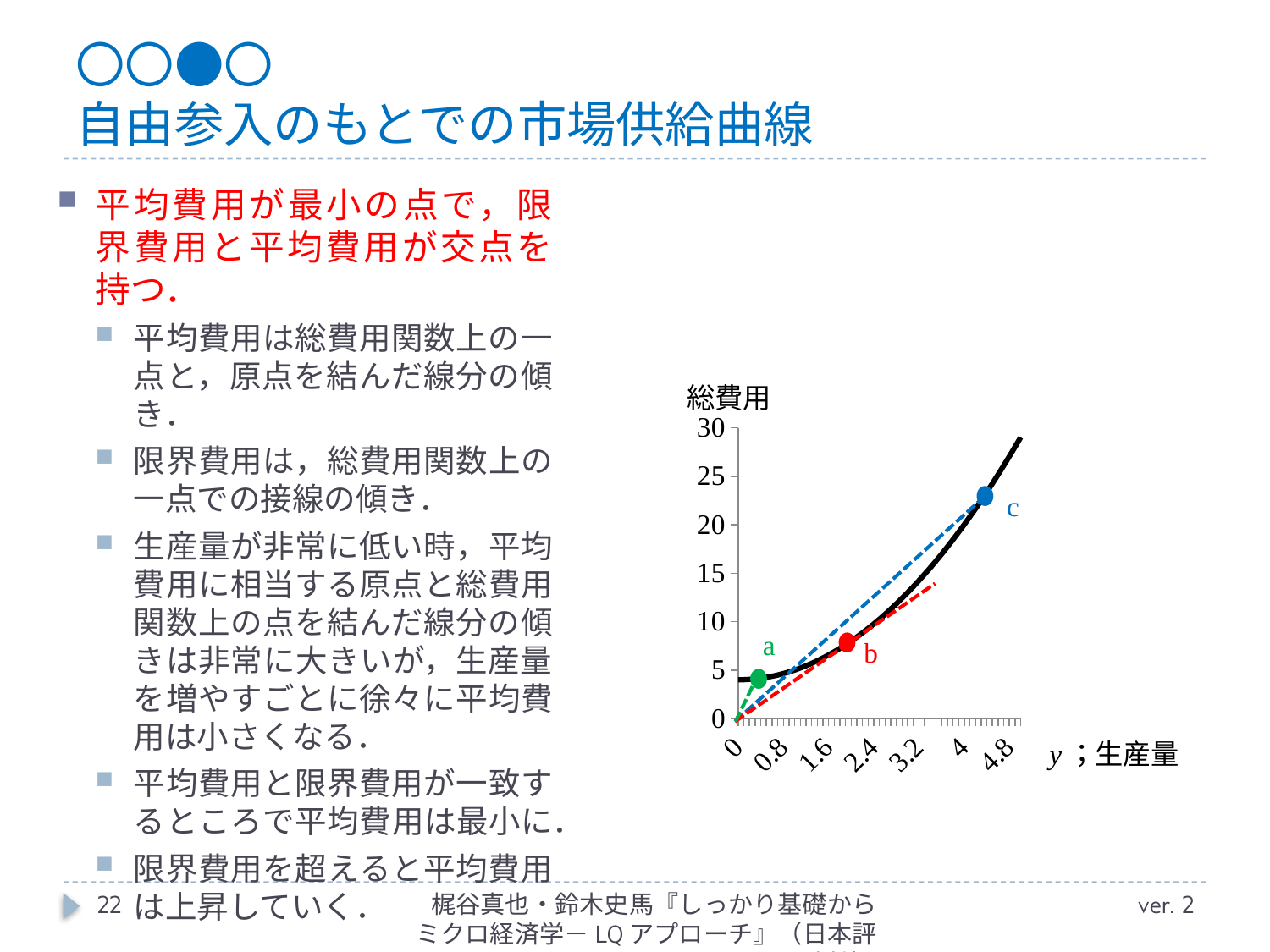

# 〇〇●〇 自由参入のもとでの市場供給曲線
平均費用が最小の点で，限界費用と平均費用が交点を持つ．
平均費用は総費用関数上の一点と，原点を結んだ線分の傾き．
限界費用は，総費用関数上の一点での接線の傾き．
生産量が非常に低い時，平均費用に相当する原点と総費用関数上の点を結んだ線分の傾きは非常に大きいが，生産量を増やすごとに徐々に平均費用は小さくなる．
平均費用と限界費用が一致するところで平均費用は最小に．
限界費用を超えると平均費用は上昇していく．

### Chart

| Category |  |
|---|---|
| 0 | 4.0 |
| 0.1 | 4.01 |
| 0.2 | 4.04 |
| 0.30000000000000004 | 4.09 |
| 0.4 | 4.16 |
| 0.5 | 4.25 |
| 0.6 | 4.36 |
| 0.7 | 4.49 |
| 0.79999999999999993 | 4.64 |
| 0.89999999999999991 | 4.81 |
| 0.99999999999999989 | 5.0 |
| 1.0999999999999999 | 5.21 |
| 1.2 | 5.4399999999999995 |
| 1.3 | 5.69 |
| 1.4000000000000001 | 5.960000000000001 |
| 1.5000000000000002 | 6.250000000000001 |
| 1.6000000000000003 | 6.5600000000000005 |
| 1.7000000000000004 | 6.8900000000000015 |
| 1.8000000000000005 | 7.240000000000002 |
| 1.9000000000000006 | 7.610000000000002 |
| 2.0000000000000004 | 8.000000000000002 |
| 2.1000000000000005 | 8.410000000000002 |
| 2.2000000000000006 | 8.840000000000003 |
| 2.3000000000000007 | 9.290000000000003 |
| 2.4000000000000008 | 9.760000000000005 |
| 2.5000000000000009 | 10.250000000000004 |
| 2.600000000000001 | 10.760000000000005 |
| 2.7000000000000011 | 11.290000000000006 |
| 2.8000000000000012 | 11.840000000000007 |
| 2.9000000000000012 | 12.410000000000007 |
| 3.0000000000000013 | 13.000000000000007 |
| 3.1000000000000014 | 13.610000000000008 |
| 3.2000000000000015 | 14.240000000000009 |
| 3.3000000000000016 | 14.890000000000011 |
| 3.4000000000000017 | 15.560000000000011 |
| 3.5000000000000018 | 16.250000000000014 |
| 3.6000000000000019 | 16.960000000000015 |
| 3.700000000000002 | 17.690000000000012 |
| 3.800000000000002 | 18.440000000000015 |
| 3.9000000000000021 | 19.210000000000015 |
| 4.0000000000000018 | 20.000000000000014 |
| 4.1000000000000014 | 20.810000000000013 |
| 4.2000000000000011 | 21.640000000000008 |
| 4.3000000000000007 | 22.490000000000006 |
| 4.4000000000000004 | 23.360000000000003 |
| 4.5 | 24.25 |
| 4.5999999999999996 | 25.159999999999997 |
| 4.6999999999999993 | 26.089999999999993 |
| 4.7999999999999989 | 27.03999999999999 |
| 4.8999999999999986 | 28.009999999999987 |
| 4.9999999999999982 | 28.999999999999982 |
c

b

a

22
梶谷真也・鈴木史馬『しっかり基礎からミクロ経済学－LQアプローチ』（日本評論社）
ver. 2